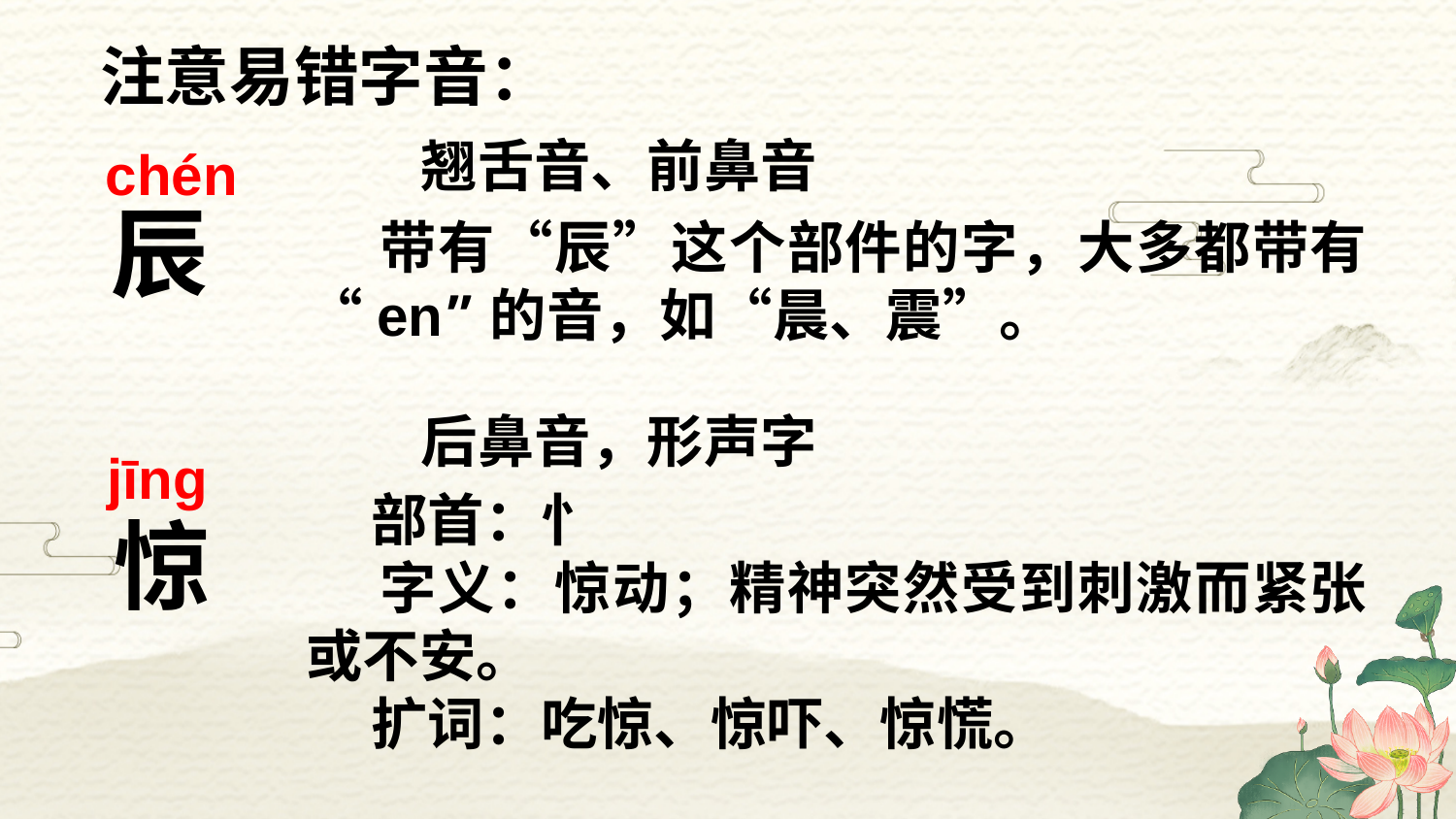

注意易错字音：
翘舌音、前鼻音
chén
辰
    带有“辰”这个部件的字，大多都带有“en”的音，如“晨、震”。
后鼻音，形声字
jīnɡ
惊
    部首：忄
    字义：惊动；精神突然受到刺激而紧张或不安。
    扩词：吃惊、惊吓、惊慌。